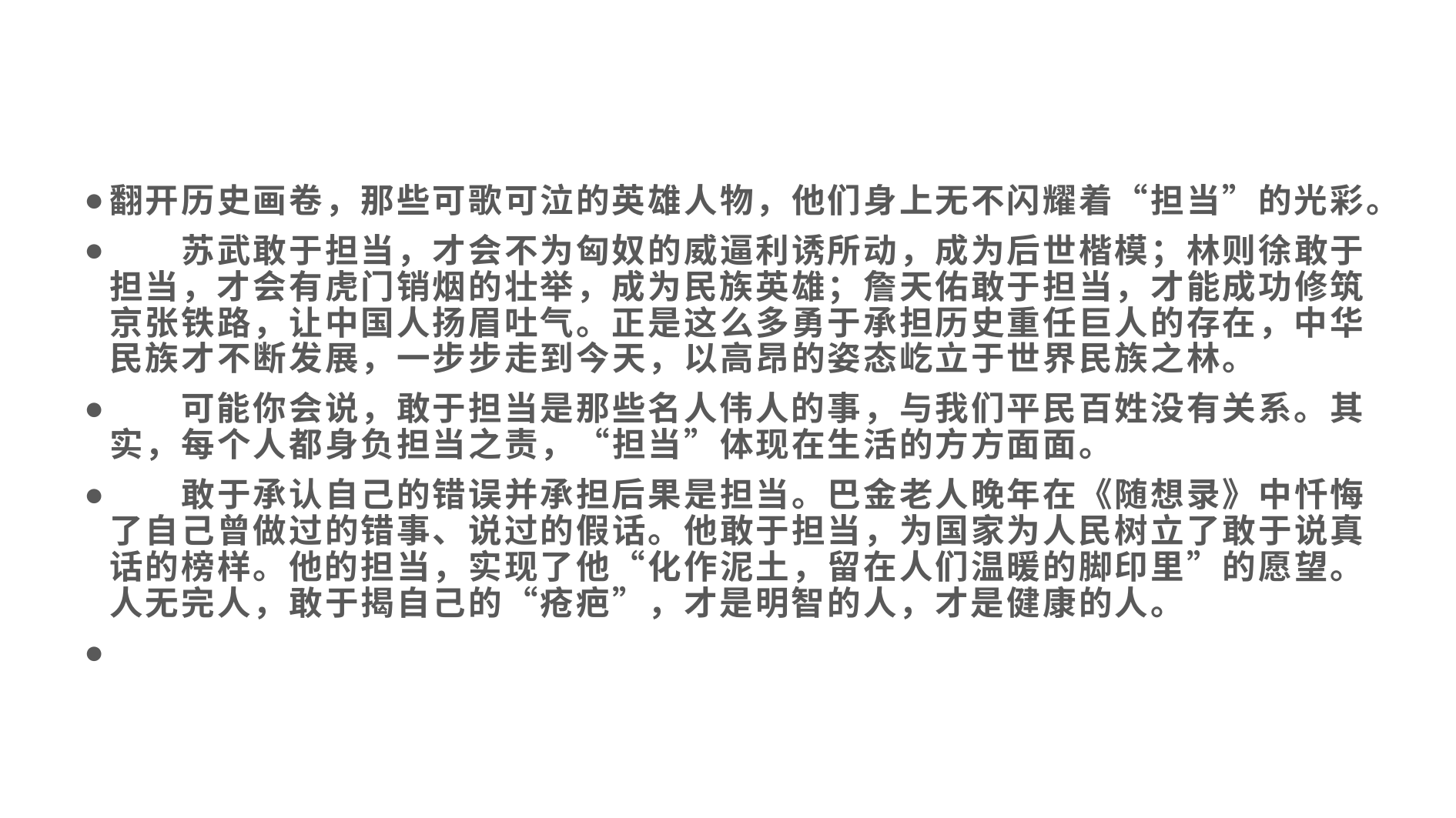

#
翻开历史画卷，那些可歌可泣的英雄人物，他们身上无不闪耀着“担当”的光彩。
　　苏武敢于担当，才会不为匈奴的威逼利诱所动，成为后世楷模；林则徐敢于担当，才会有虎门销烟的壮举，成为民族英雄；詹天佑敢于担当，才能成功修筑京张铁路，让中国人扬眉吐气。正是这么多勇于承担历史重任巨人的存在，中华民族才不断发展，一步步走到今天，以高昂的姿态屹立于世界民族之林。
　　可能你会说，敢于担当是那些名人伟人的事，与我们平民百姓没有关系。其实，每个人都身负担当之责，“担当”体现在生活的方方面面。
　　敢于承认自己的错误并承担后果是担当。巴金老人晚年在《随想录》中忏悔了自己曾做过的错事、说过的假话。他敢于担当，为国家为人民树立了敢于说真话的榜样。他的担当，实现了他“化作泥土，留在人们温暖的脚印里”的愿望。人无完人，敢于揭自己的“疮疤”，才是明智的人，才是健康的人。